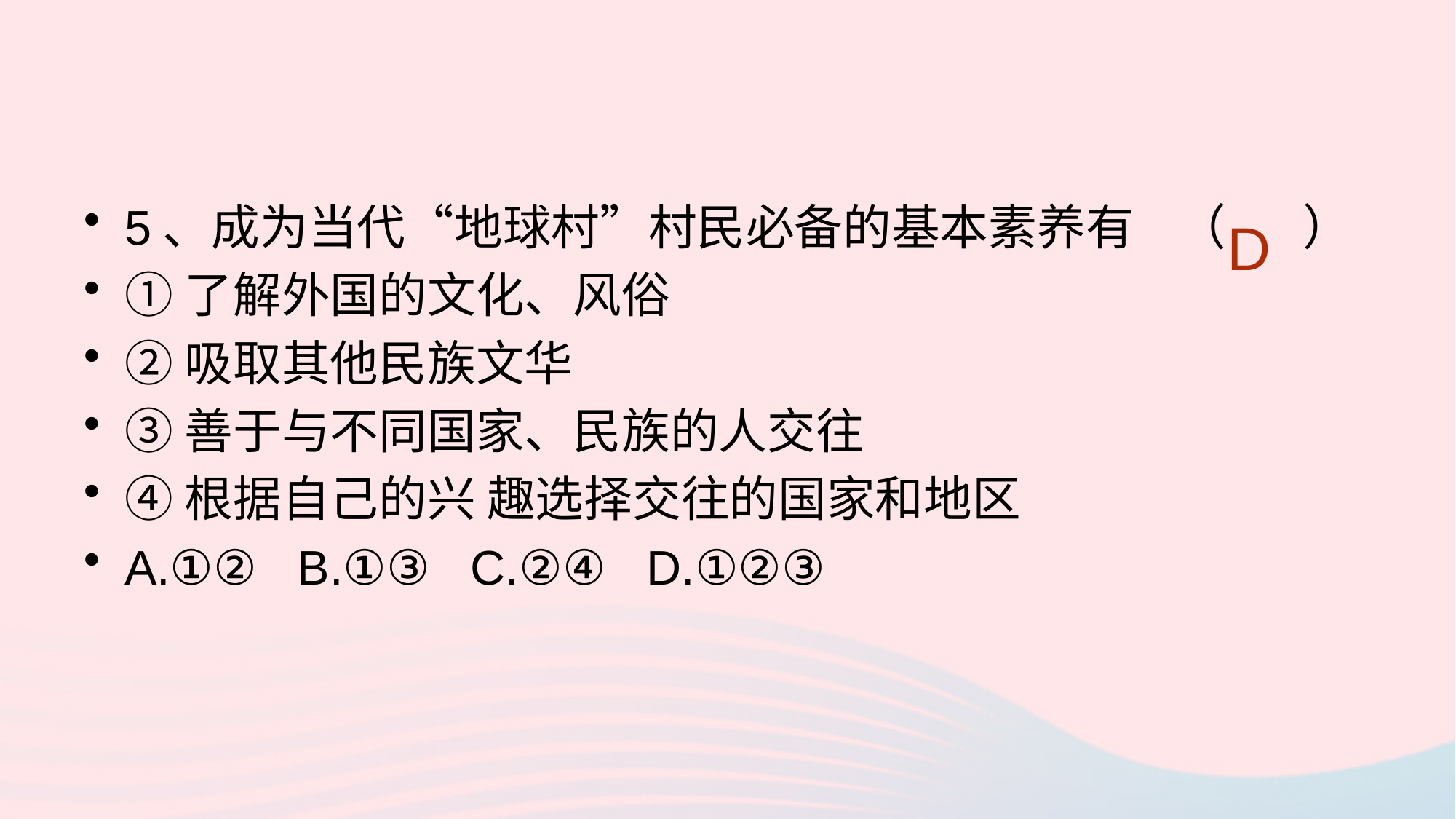

5、成为当代“地球村”村民必备的基本素养有    （       ）
①了解外国的文化、风俗
②吸取其他民族文华
③善于与不同国家、民族的人交往
④根据自己的兴 趣选择交往的国家和地区
A.①②   B.①③   C.②④   D.①②③
D